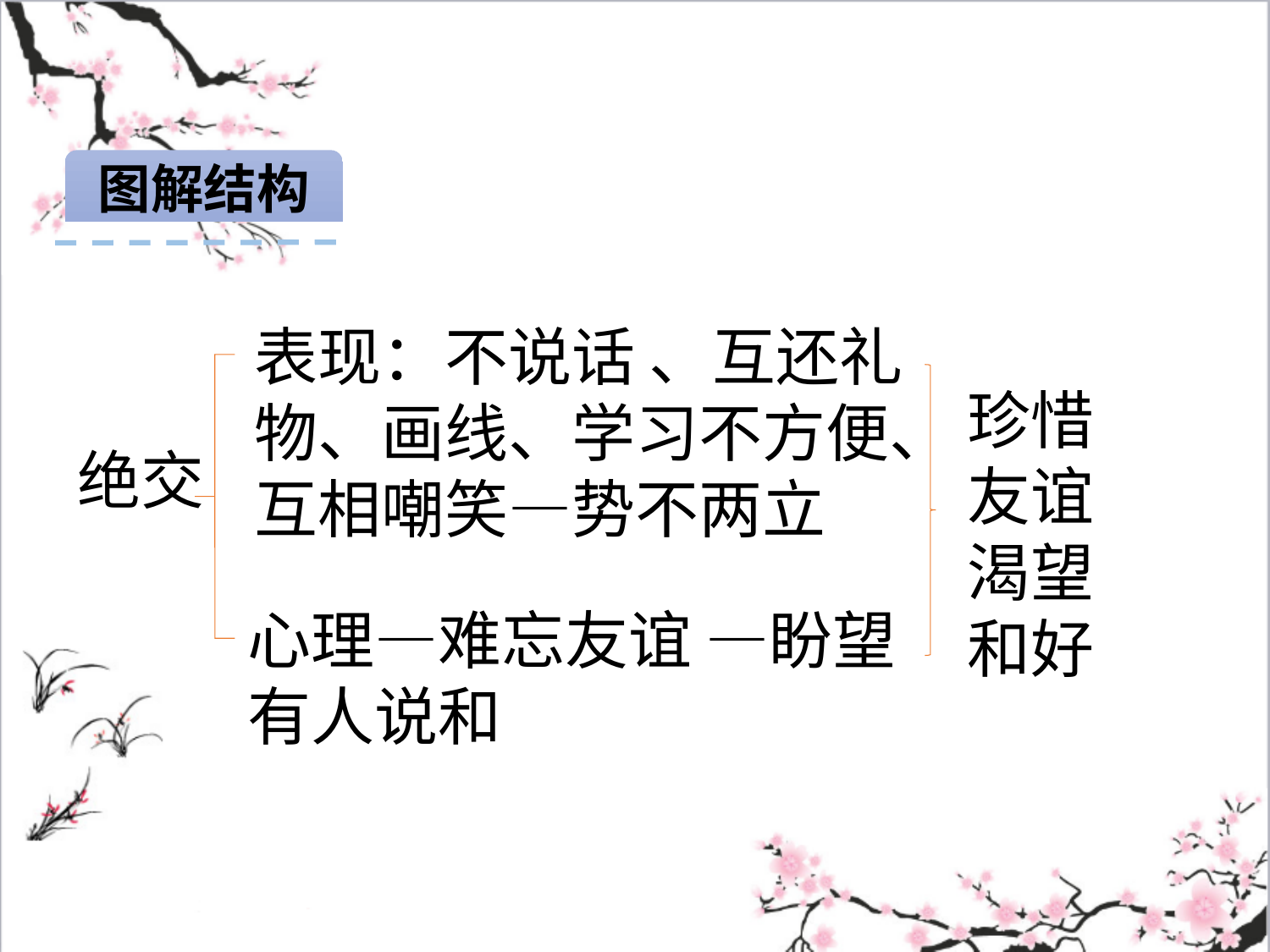

图解结构
表现：不说话 、互还礼物、画线、学习不方便、互相嘲笑—势不两立

珍惜友谊
渴望和好

绝交
心理—难忘友谊 —盼望有人说和